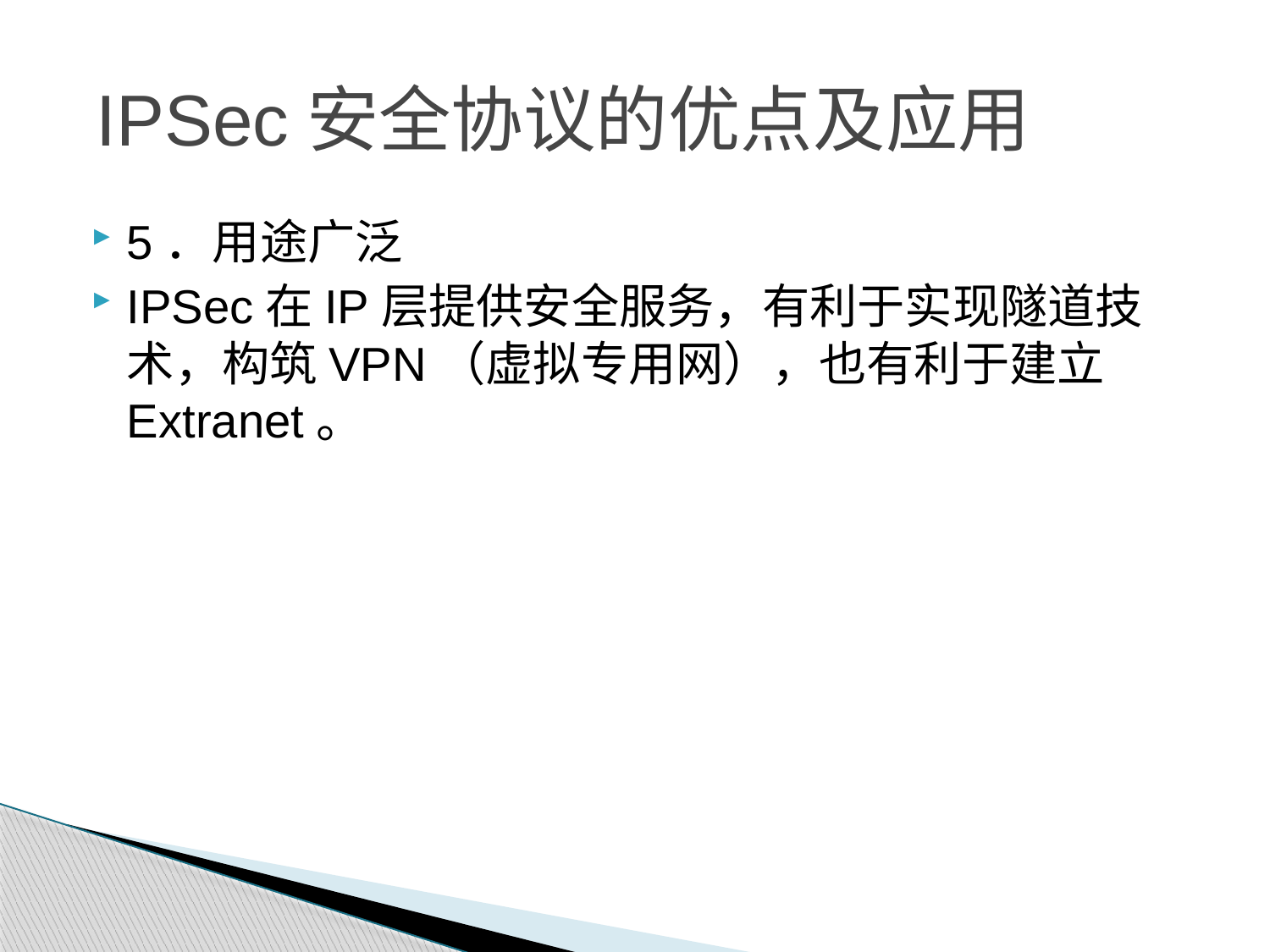

# IPSec安全协议的优点及应用
5．用途广泛
IPSec在IP层提供安全服务，有利于实现隧道技术，构筑VPN（虚拟专用网），也有利于建立Extranet。